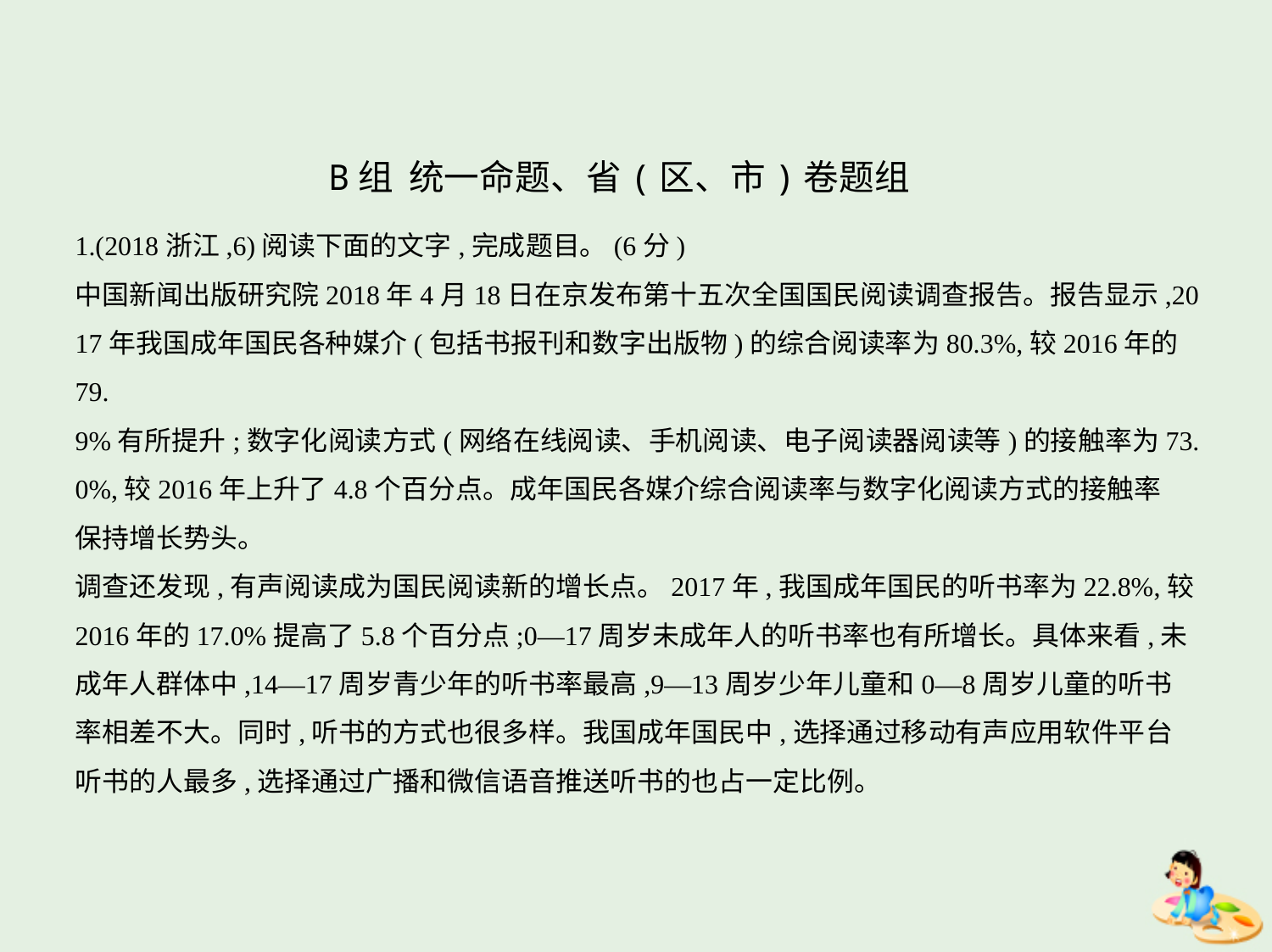

B组  统一命题、省(区、市)卷题组
1.(2018浙江,6)阅读下面的文字,完成题目。(6分)
中国新闻出版研究院2018年4月18日在京发布第十五次全国国民阅读调查报告。报告显示,20
17年我国成年国民各种媒介(包括书报刊和数字出版物)的综合阅读率为80.3%,较2016年的79.
9%有所提升;数字化阅读方式(网络在线阅读、手机阅读、电子阅读器阅读等)的接触率为73.
0%,较2016年上升了4.8个百分点。成年国民各媒介综合阅读率与数字化阅读方式的接触率
保持增长势头。
调查还发现,有声阅读成为国民阅读新的增长点。2017年,我国成年国民的听书率为22.8%,较
2016年的17.0%提高了5.8个百分点;0—17周岁未成年人的听书率也有所增长。具体来看,未
成年人群体中,14—17周岁青少年的听书率最高,9—13周岁少年儿童和0—8周岁儿童的听书
率相差不大。同时,听书的方式也很多样。我国成年国民中,选择通过移动有声应用软件平台
听书的人最多,选择通过广播和微信语音推送听书的也占一定比例。